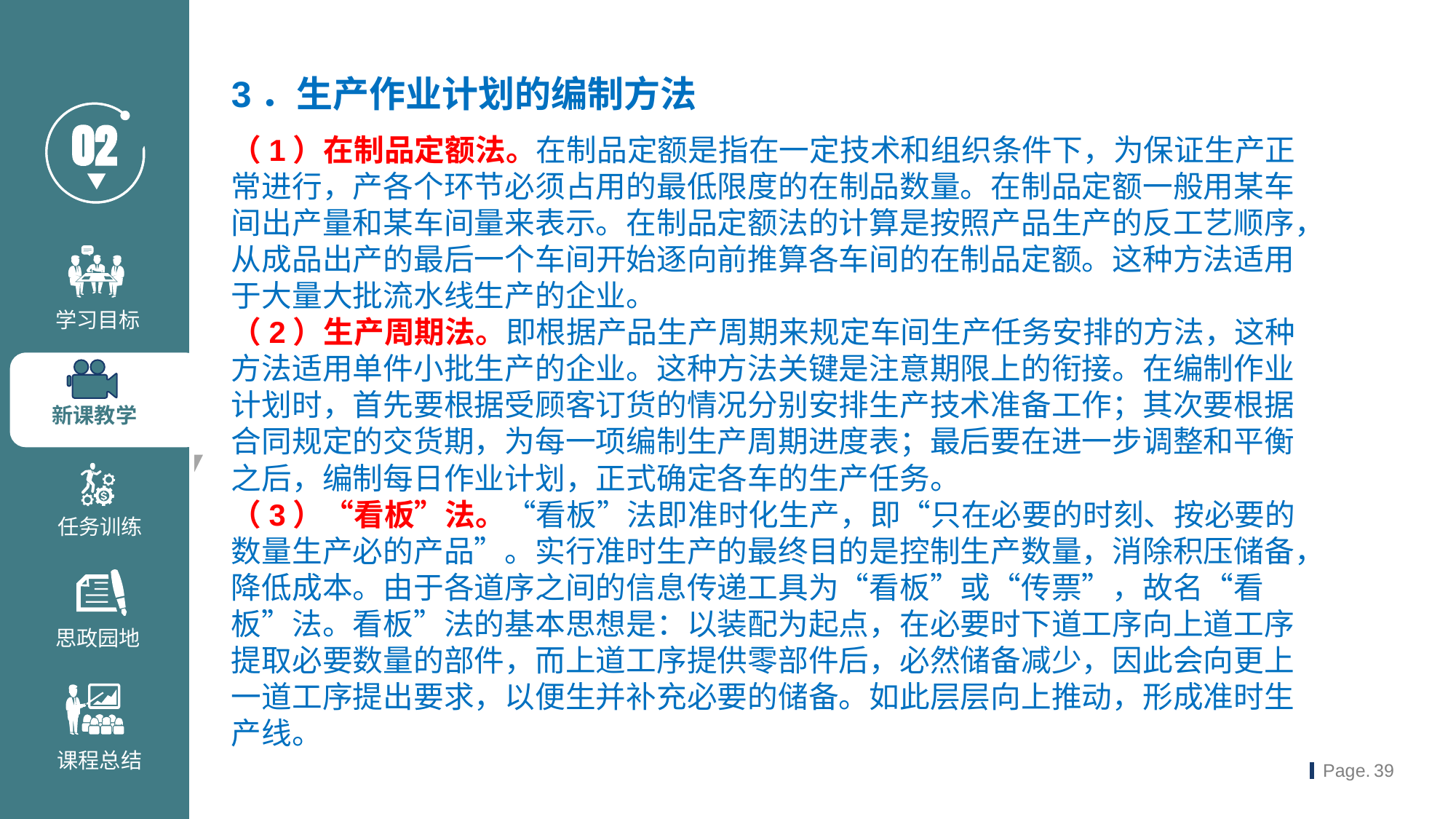

3．生产作业计划的编制方法
（1）在制品定额法。在制品定额是指在一定技术和组织条件下，为保证生产正常进行，产各个环节必须占用的最低限度的在制品数量。在制品定额一般用某车间出产量和某车间量来表示。在制品定额法的计算是按照产品生产的反工艺顺序，从成品出产的最后一个车间开始逐向前推算各车间的在制品定额。这种方法适用于大量大批流水线生产的企业。
（2）生产周期法。即根据产品生产周期来规定车间生产任务安排的方法，这种方法适用单件小批生产的企业。这种方法关键是注意期限上的衔接。在编制作业计划时，首先要根据受顾客订货的情况分别安排生产技术准备工作；其次要根据合同规定的交货期，为每一项编制生产周期进度表；最后要在进一步调整和平衡之后，编制每日作业计划，正式确定各车的生产任务。
（3）“看板”法。“看板”法即准时化生产，即“只在必要的时刻、按必要的数量生产必的产品”。实行准时生产的最终目的是控制生产数量，消除积压储备，降低成本。由于各道序之间的信息传递工具为“看板”或“传票”，故名“看板”法。看板”法的基本思想是：以装配为起点，在必要时下道工序向上道工序提取必要数量的部件，而上道工序提供零部件后，必然储备减少，因此会向更上一道工序提出要求，以便生并补充必要的储备。如此层层向上推动，形成准时生产线。